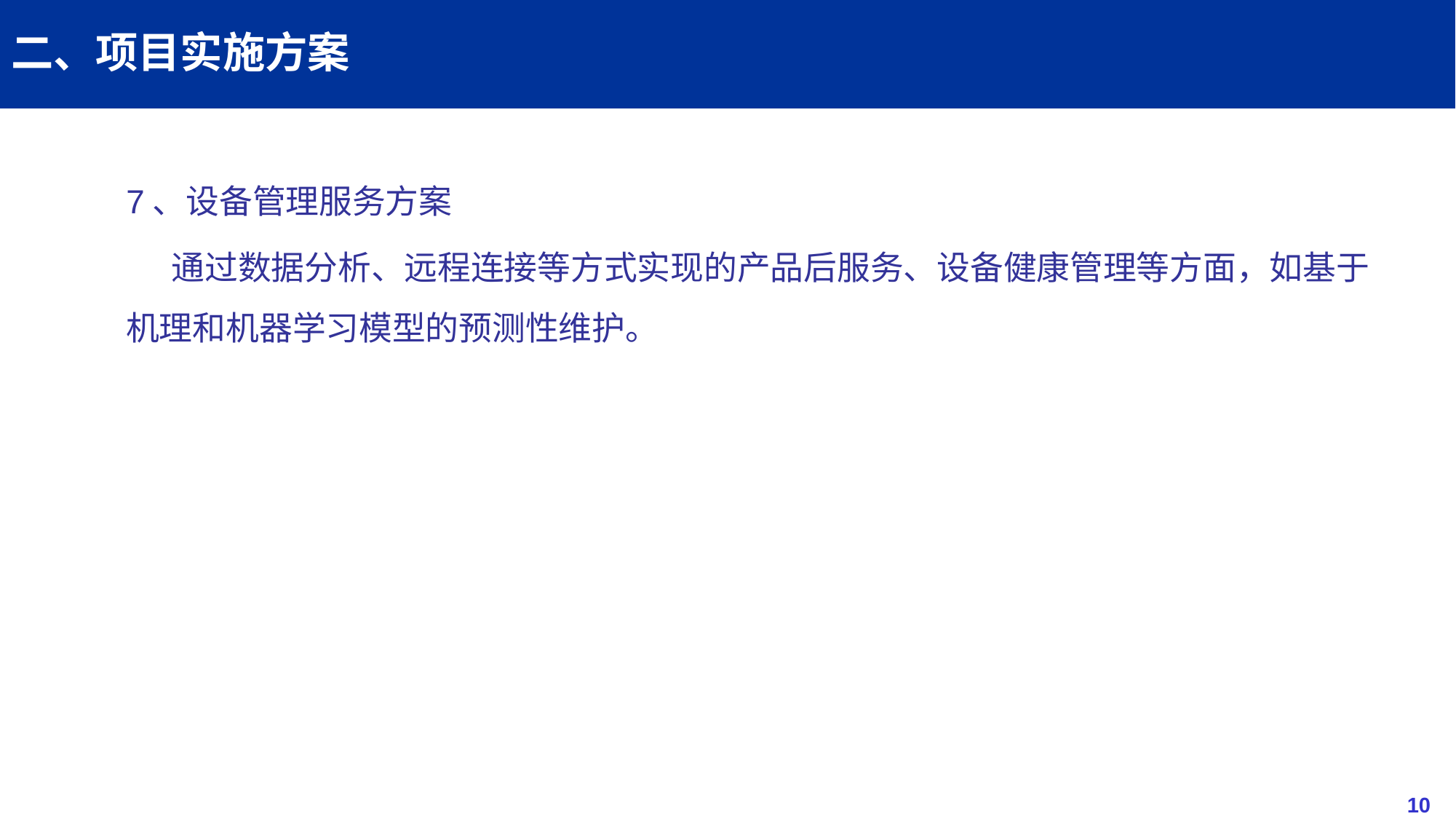

# 二、项目实施方案
7、设备管理服务方案
     通过数据分析、远程连接等方式实现的产品后服务、设备健康管理等方面，如基于机理和机器学习模型的预测性维护。